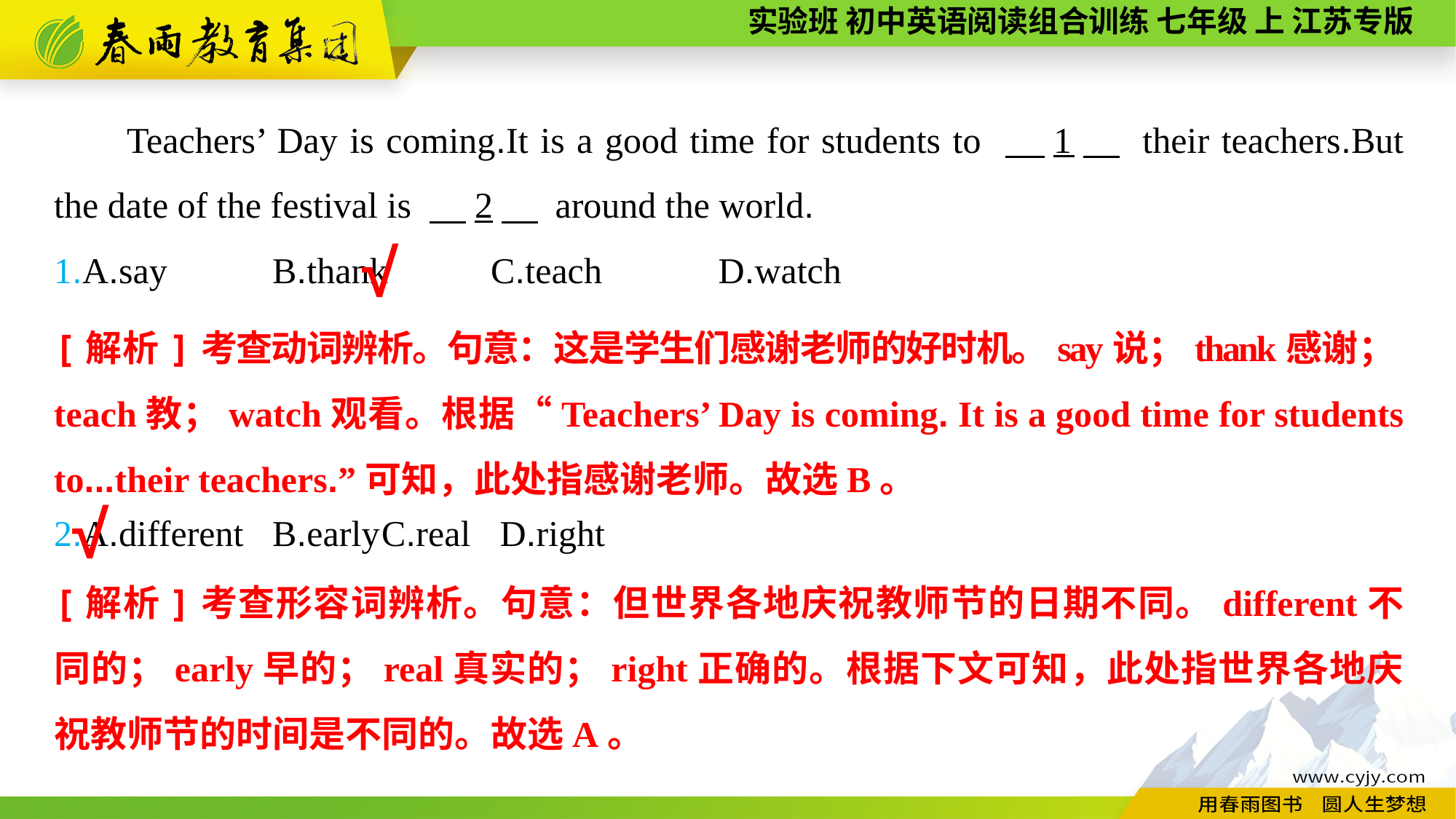

Teachers’ Day is coming.It is a good time for students to 　1　 their teachers.But the date of the festival is 　2　 around the world.
1.A.say	B.thank	C.teach	 D.watch

2.A.different	B.early	C.real	 D.right
√
[解析]考查动词辨析。句意：这是学生们感谢老师的好时机。say说；thank感谢；teach教；watch观看。根据“Teachers’ Day is coming. It is a good time for students to...their teachers.”可知，此处指感谢老师。故选B。
√
[解析]考查形容词辨析。句意：但世界各地庆祝教师节的日期不同。different不同的；early早的；real真实的；right正确的。根据下文可知，此处指世界各地庆祝教师节的时间是不同的。故选A。